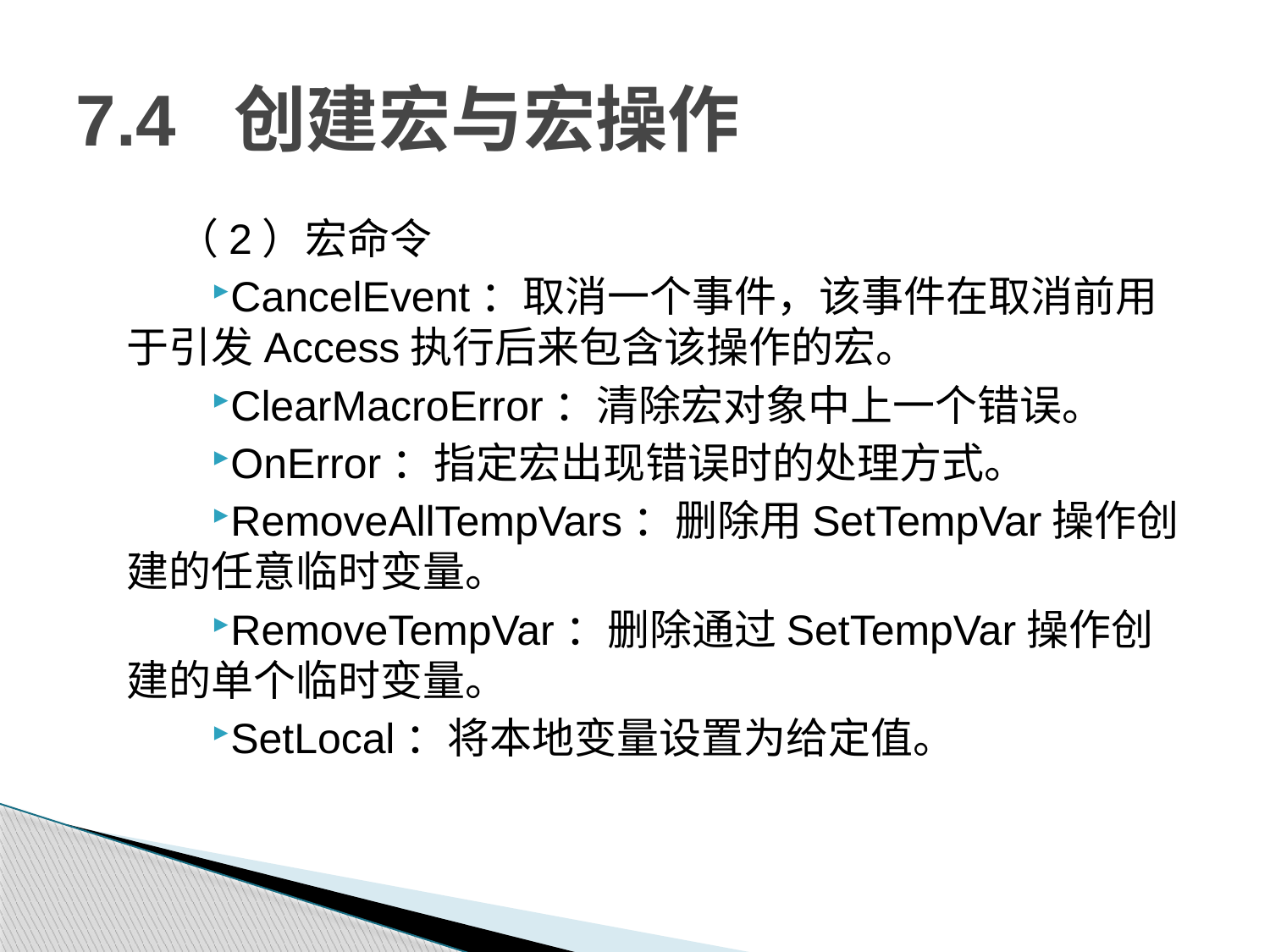

# 7.4  创建宏与宏操作
（2）宏命令
CancelEvent：取消一个事件，该事件在取消前用于引发Access执行后来包含该操作的宏。
ClearMacroError：清除宏对象中上一个错误。
OnError：指定宏出现错误时的处理方式。
RemoveAllTempVars：删除用SetTempVar操作创建的任意临时变量。
RemoveTempVar：删除通过SetTempVar操作创建的单个临时变量。
SetLocal：将本地变量设置为给定值。